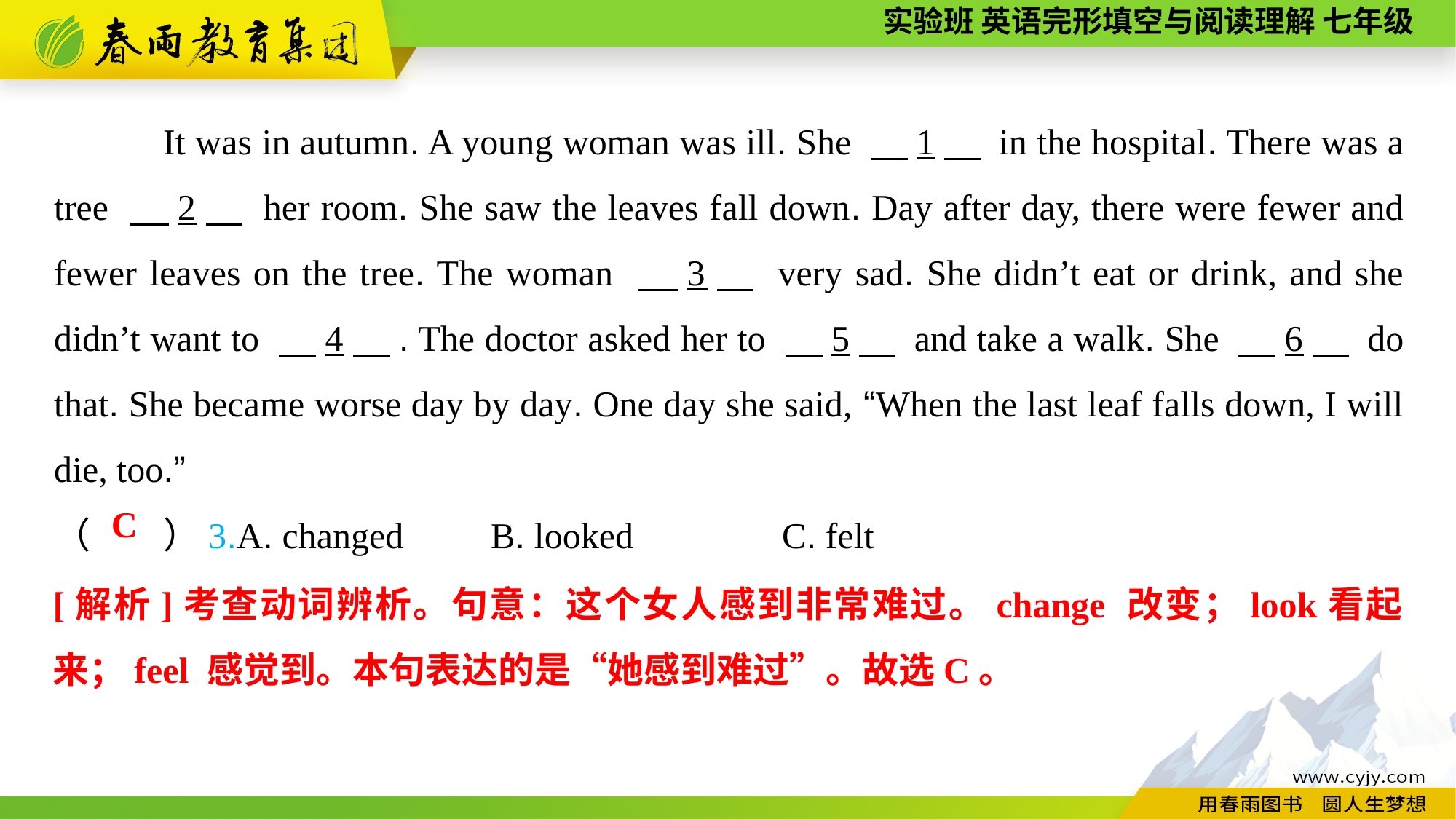

It was in autumn. A young woman was ill. She 　1　 in the hospital. There was a tree 　2　 her room. She saw the leaves fall down. Day after day, there were fewer and fewer leaves on the tree. The woman 　3　 very sad. She didn’t eat or drink, and she didn’t want to 　4　. The doctor asked her to 　5　 and take a walk. She 　6　 do that. She became worse day by day. One day she said, “When the last leaf falls down, I will die, too.”
（　　）3.A. changed	B. looked	        C. felt
C
[解析]考查动词辨析。句意：这个女人感到非常难过。change 改变；look看起来；feel 感觉到。本句表达的是“她感到难过”。故选C。